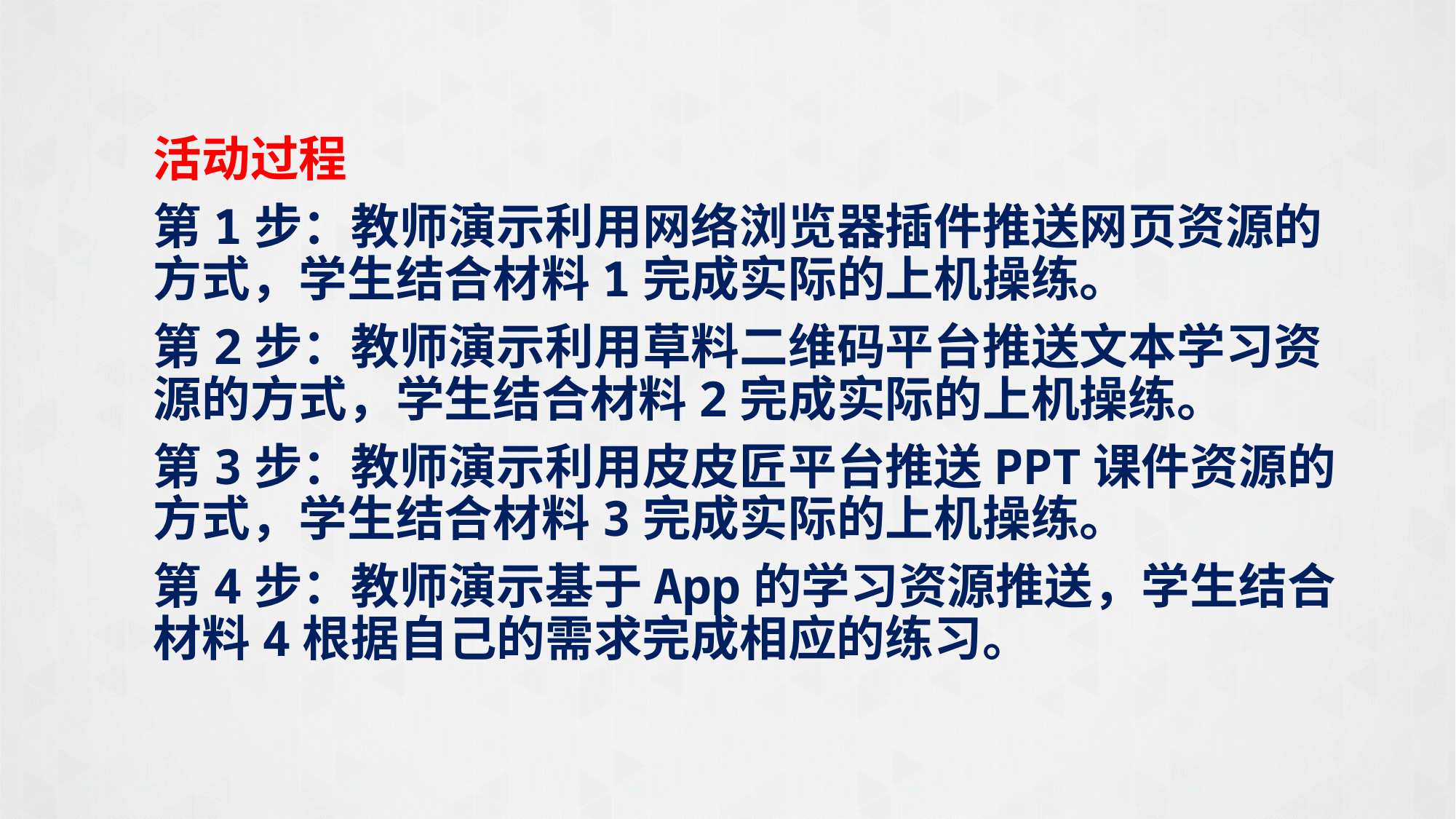

活动过程
第1步：教师演示利用网络浏览器插件推送网页资源的方式，学生结合材料1完成实际的上机操练。
第2步：教师演示利用草料二维码平台推送文本学习资源的方式，学生结合材料2完成实际的上机操练。
第3步：教师演示利用皮皮匠平台推送PPT课件资源的方式，学生结合材料3完成实际的上机操练。
第4步：教师演示基于App的学习资源推送，学生结合材料4根据自己的需求完成相应的练习。